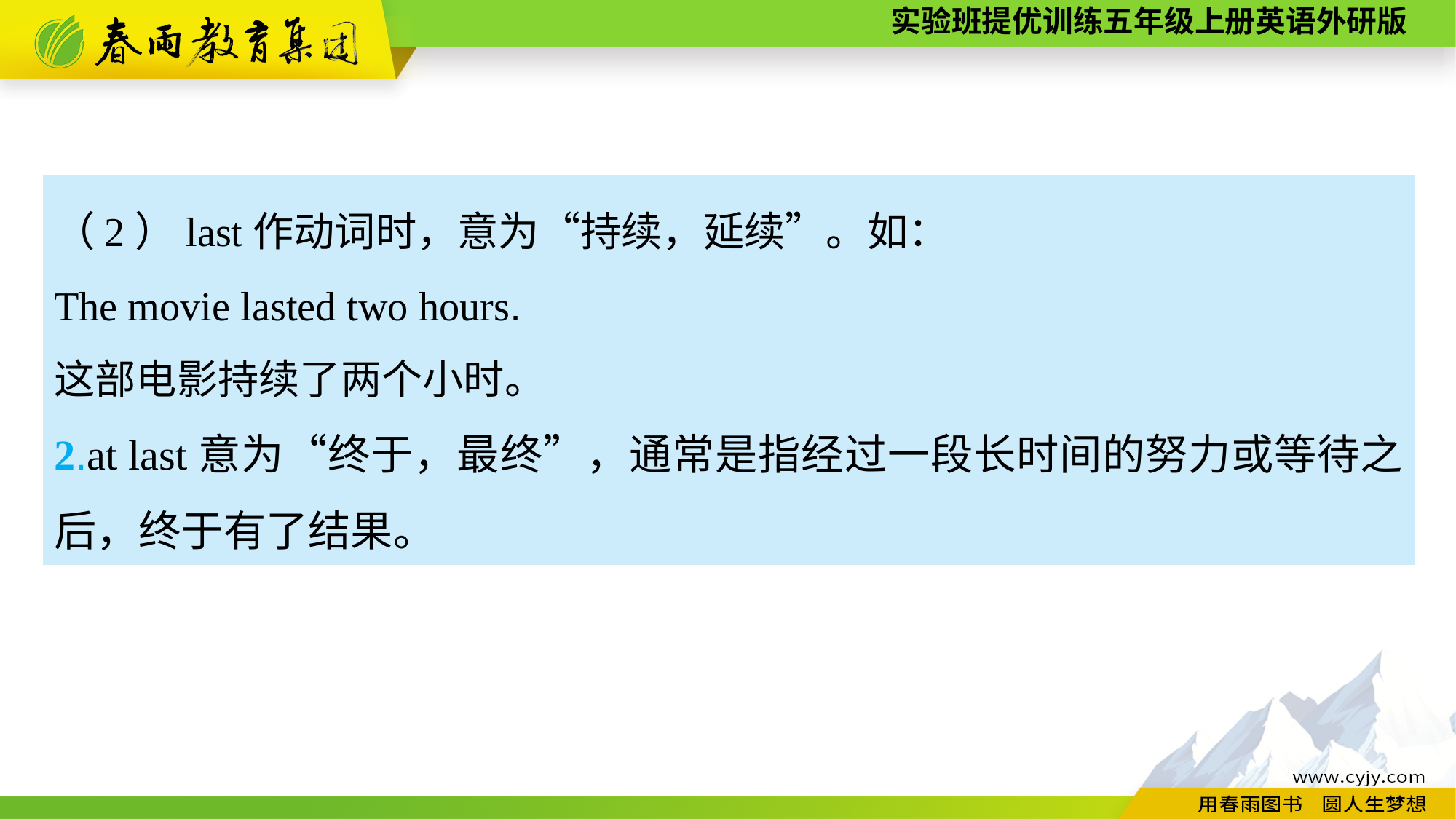

（2）last作动词时，意为“持续，延续”。如：
The movie lasted two hours.
这部电影持续了两个小时。
2.at last意为“终于，最终”，通常是指经过一段长时间的努力或等待之后，终于有了结果。